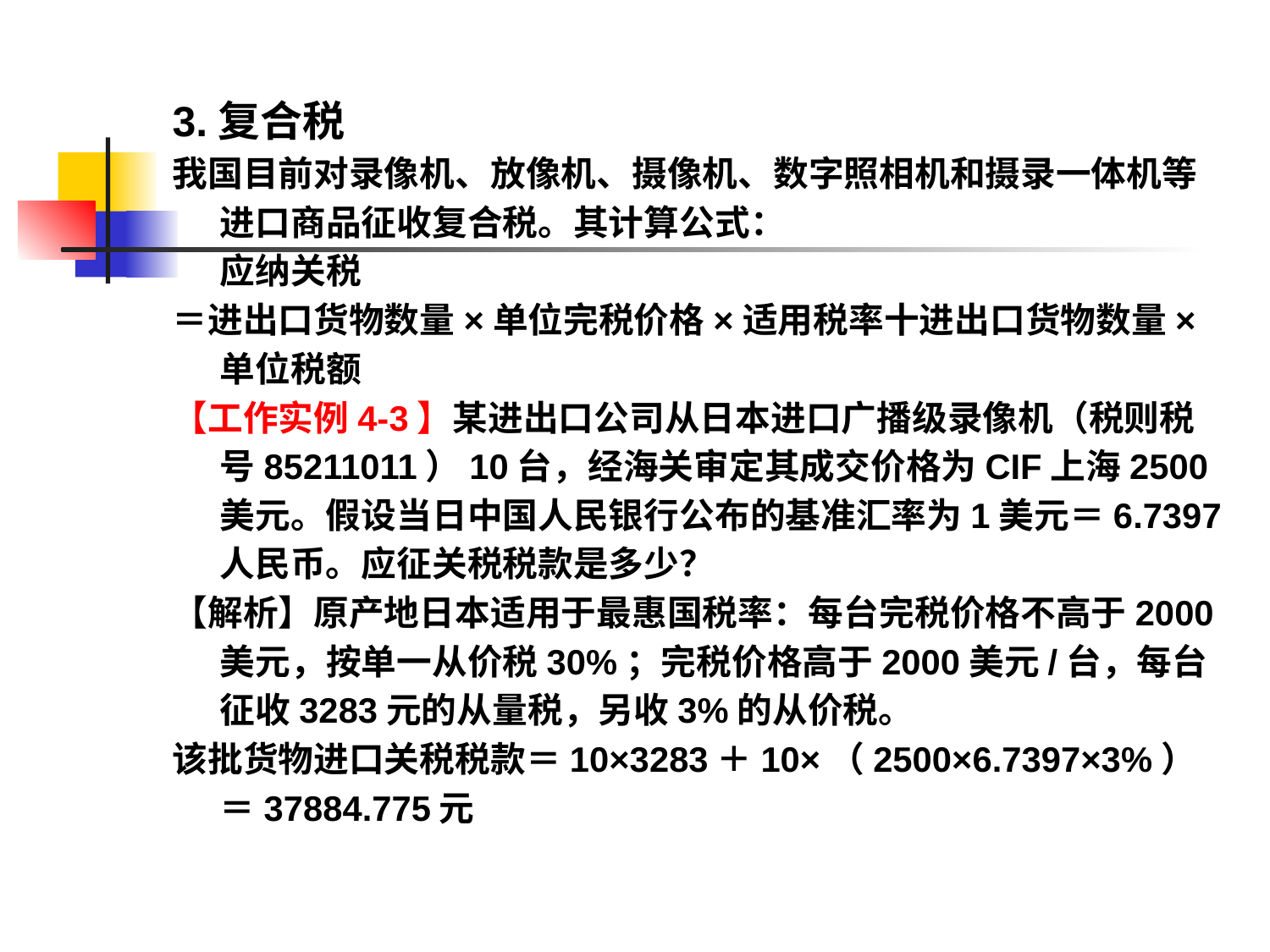

3.复合税
我国目前对录像机、放像机、摄像机、数字照相机和摄录一体机等进口商品征收复合税。其计算公式：
应纳关税
＝进出口货物数量×单位完税价格×适用税率十进出口货物数量×单位税额
【工作实例4-3】某进出口公司从日本进口广播级录像机（税则税号85211011）10台，经海关审定其成交价格为CIF上海2500美元。假设当日中国人民银行公布的基准汇率为1美元＝6.7397人民币。应征关税税款是多少？
【解析】原产地日本适用于最惠国税率：每台完税价格不高于2000美元，按单一从价税30%；完税价格高于2000美元/台，每台征收3283元的从量税，另收3%的从价税。
该批货物进口关税税款＝10×3283＋10×（2500×6.7397×3%）＝37884.775元